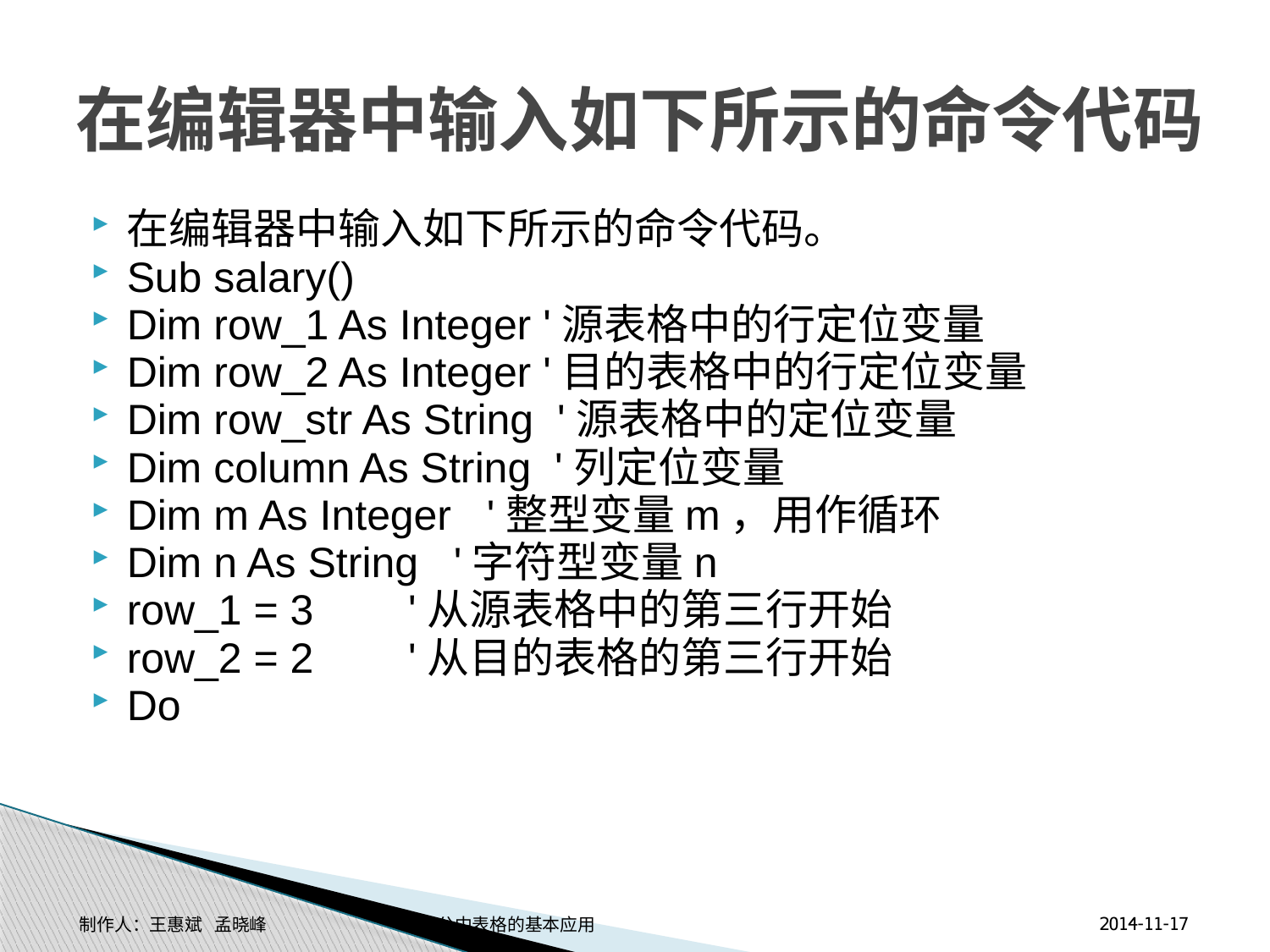

# 在编辑器中输入如下所示的命令代码
在编辑器中输入如下所示的命令代码。
Sub salary()
Dim row_1 As Integer '源表格中的行定位变量
Dim row_2 As Integer '目的表格中的行定位变量
Dim row_str As String  '源表格中的定位变量
Dim column As String  '列定位变量
Dim m As Integer   '整型变量m，用作循环
Dim n As String   '字符型变量n
row_1 = 3        '从源表格中的第三行开始
row_2 = 2        '从目的表格的第三行开始
Do
2014-11-17
制作人：王惠斌   孟晓峰                                      办公中表格的基本应用